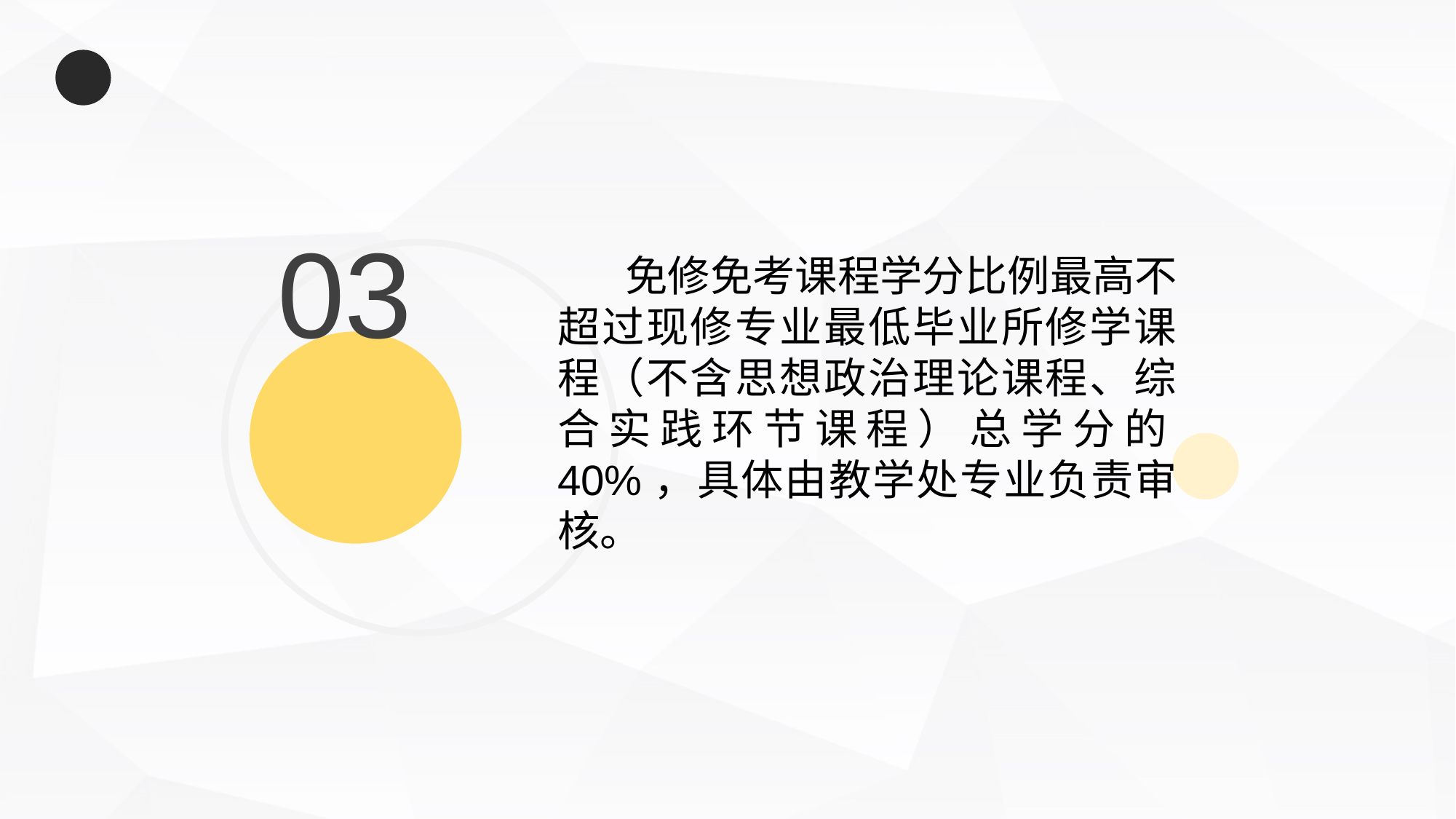

03

      免修免考课程学分比例最高不超过现修专业最低毕业所修学课程（不含思想政治理论课程、综合实践环节课程）总学分的40%，具体由教学处专业负责审核。